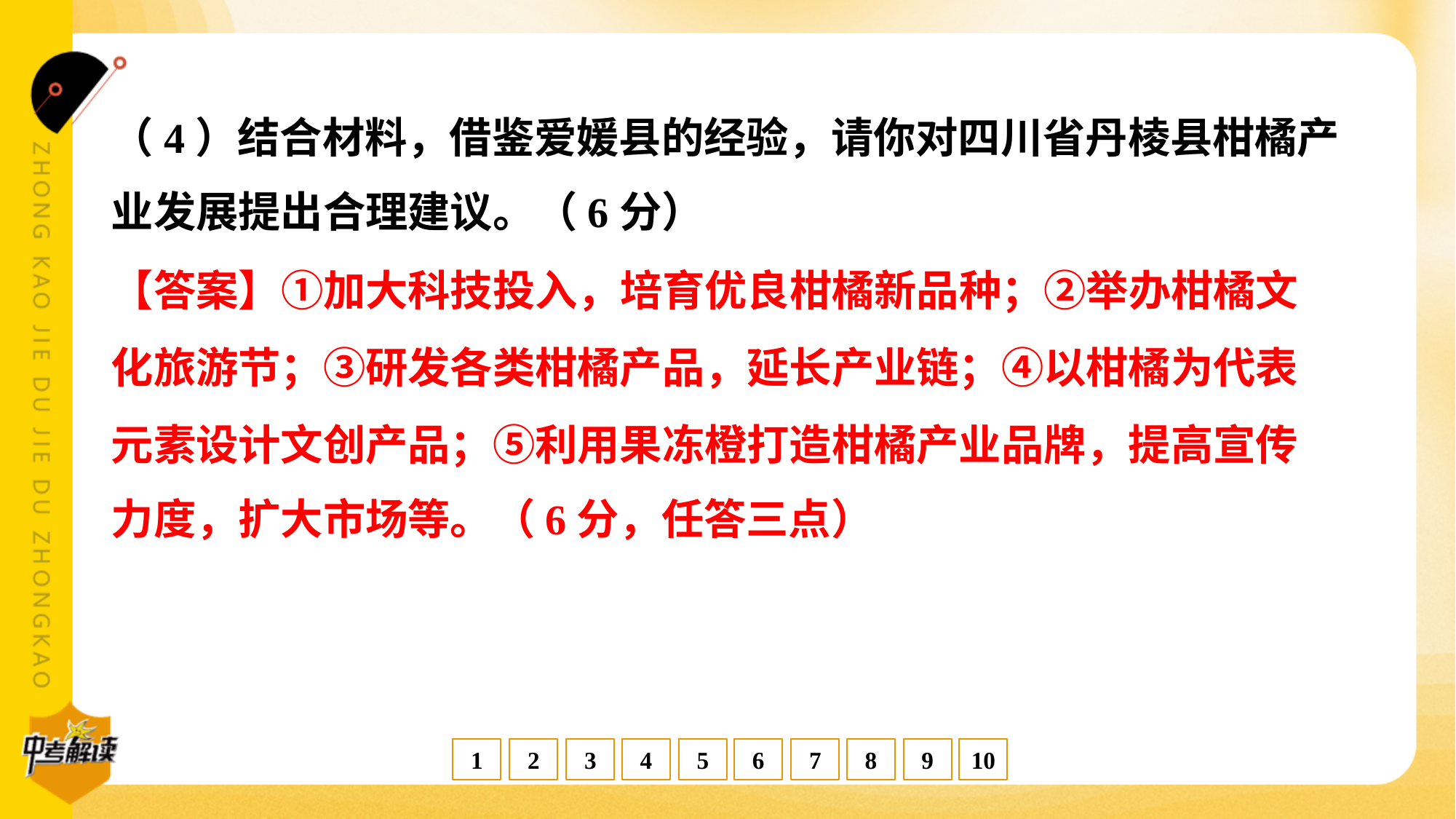

（4）结合材料，借鉴爱媛县的经验，请你对四川省丹棱县柑橘产
业发展提出合理建议。（6分）
【答案】①加大科技投入，培育优良柑橘新品种；②举办柑橘文
化旅游节；③研发各类柑橘产品，延长产业链；④以柑橘为代表
元素设计文创产品；⑤利用果冻橙打造柑橘产业品牌，提高宣传
力度，扩大市场等。（6分，任答三点）